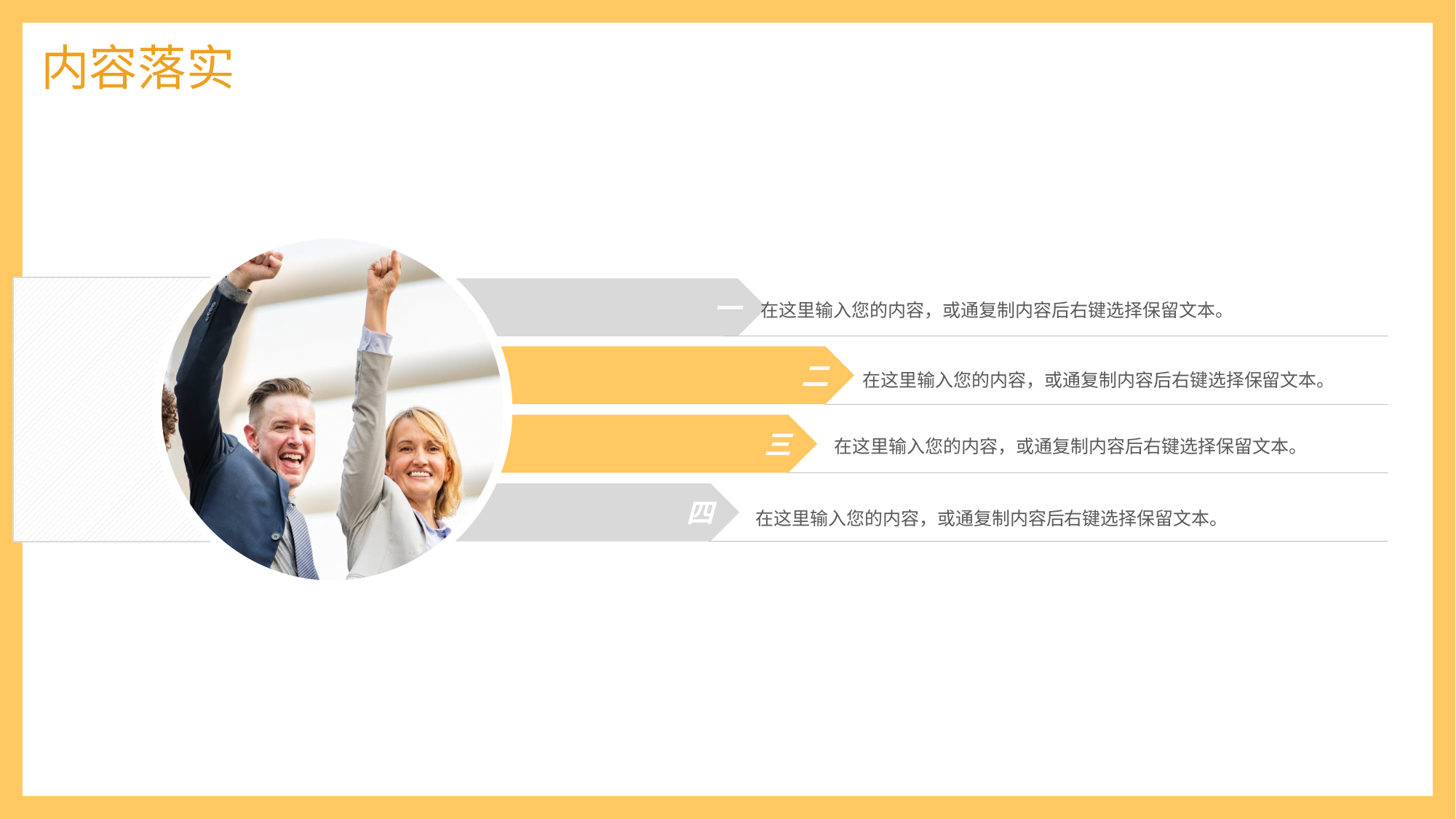

内容落实

一
在这里输入您的内容，或通复制内容后右键选择保留文本。
二
在这里输入您的内容，或通复制内容后右键选择保留文本。
三
在这里输入您的内容，或通复制内容后右键选择保留文本。
四
在这里输入您的内容，或通复制内容后右键选择保留文本。